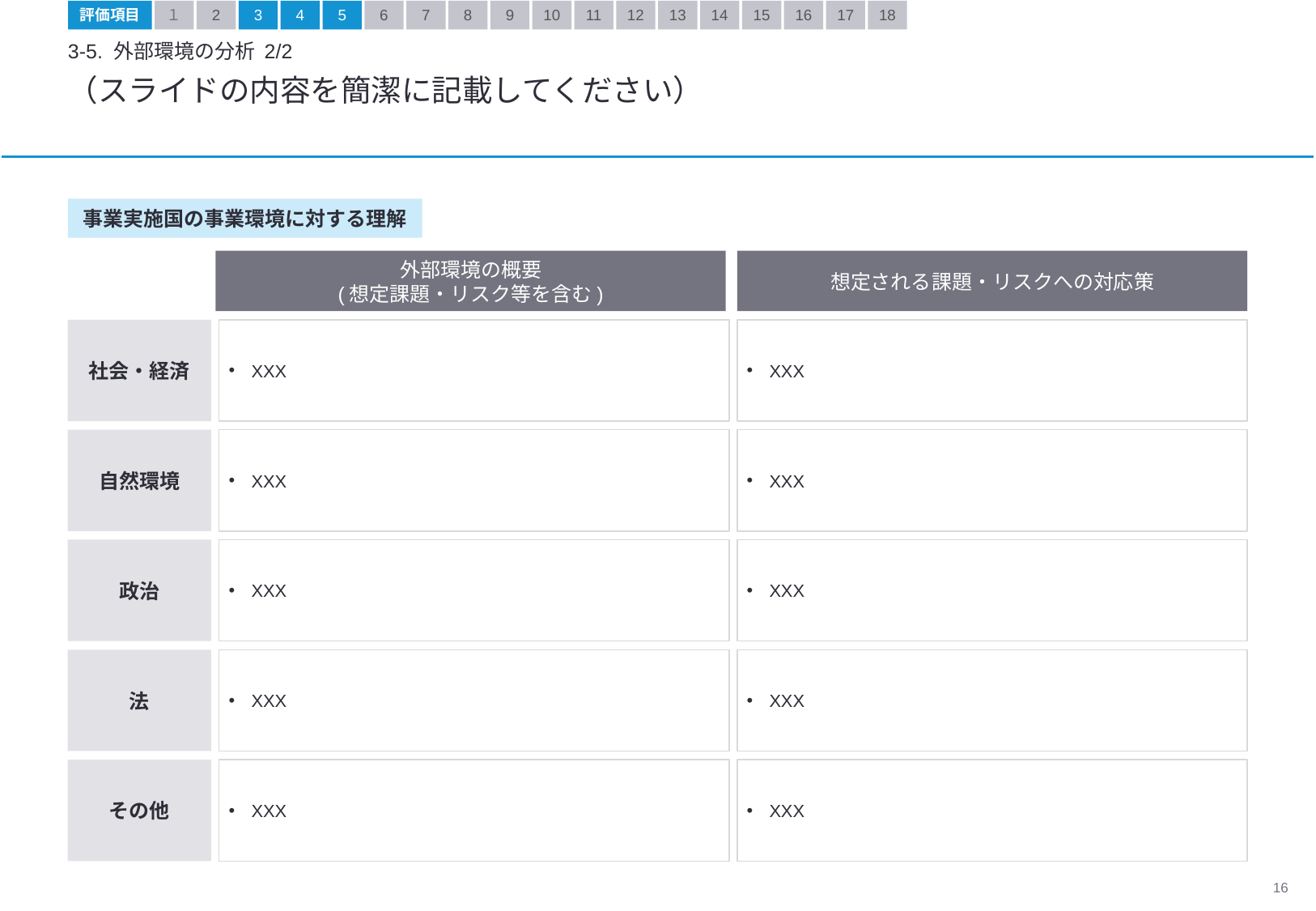

評価項目
１
2
3
4
5
6
7
8
9
10
11
12
13
14
15
16
17
18
3-5. 外部環境の分析 2/2
（スライドの内容を簡潔に記載してください）
事業実施国の事業環境に対する理解
外部環境の概要
(想定課題・リスク等を含む)
想定される課題・リスクへの対応策
社会・経済
XXX
XXX
自然環境
XXX
XXX
政治
XXX
XXX
法
XXX
XXX
その他
XXX
XXX